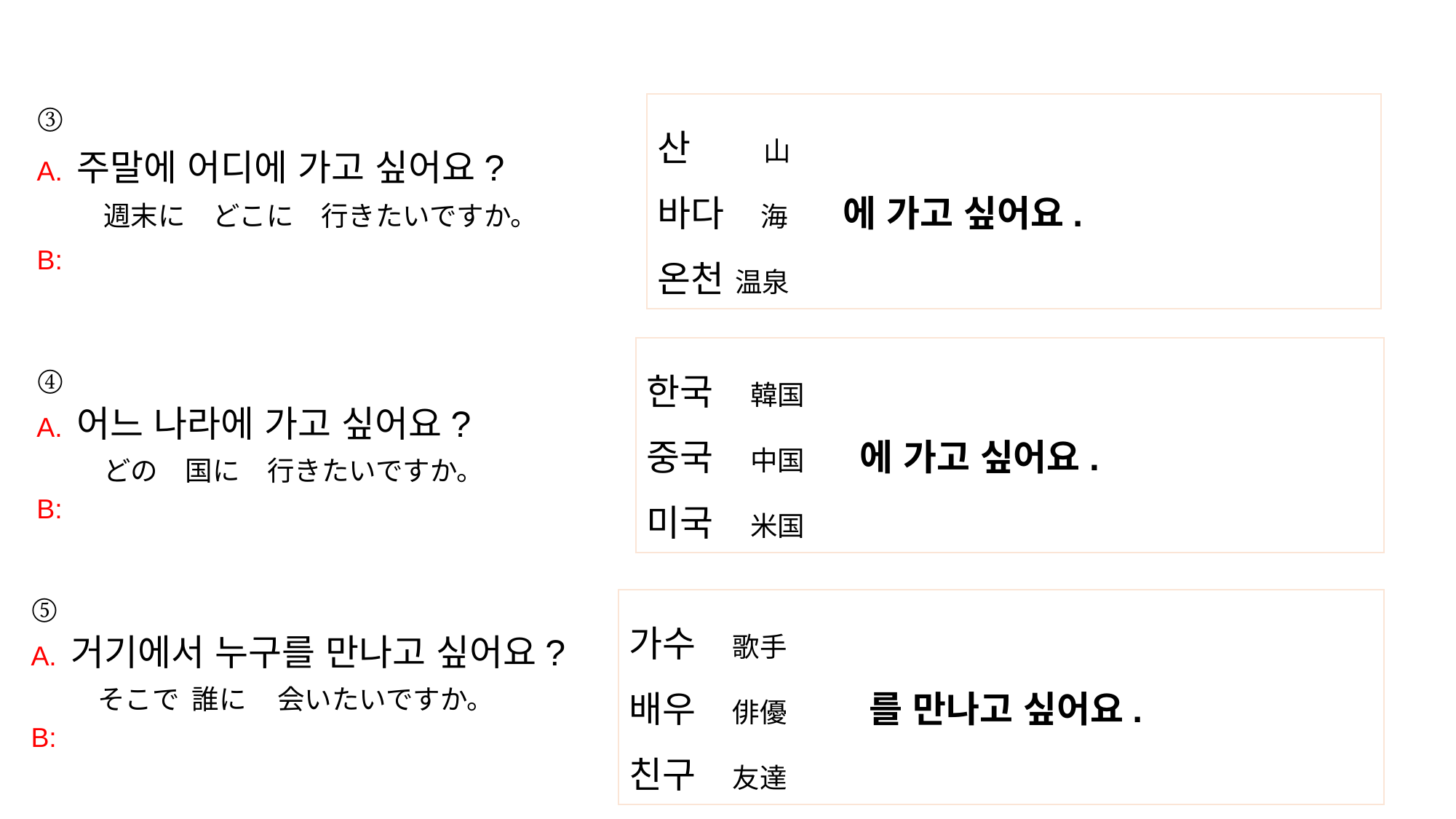

#
산　　山
바다　海　　에 가고 싶어요.
온천 温泉

③
A. 주말에 어디에 가고 싶어요?
　　週末に　どこに　行きたいですか。
B:

한국　韓国
중국　中国　　에 가고 싶어요.
미국　米国
④
A. 어느 나라에 가고 싶어요?
　　どの　国に　行きたいですか。
B:
⑤
A. 거기에서 누구를 만나고 싶어요?
　　そこで  誰に     会いたいですか。
B:
가수　歌手
배우　俳優　　　를 만나고 싶어요.
친구　友達